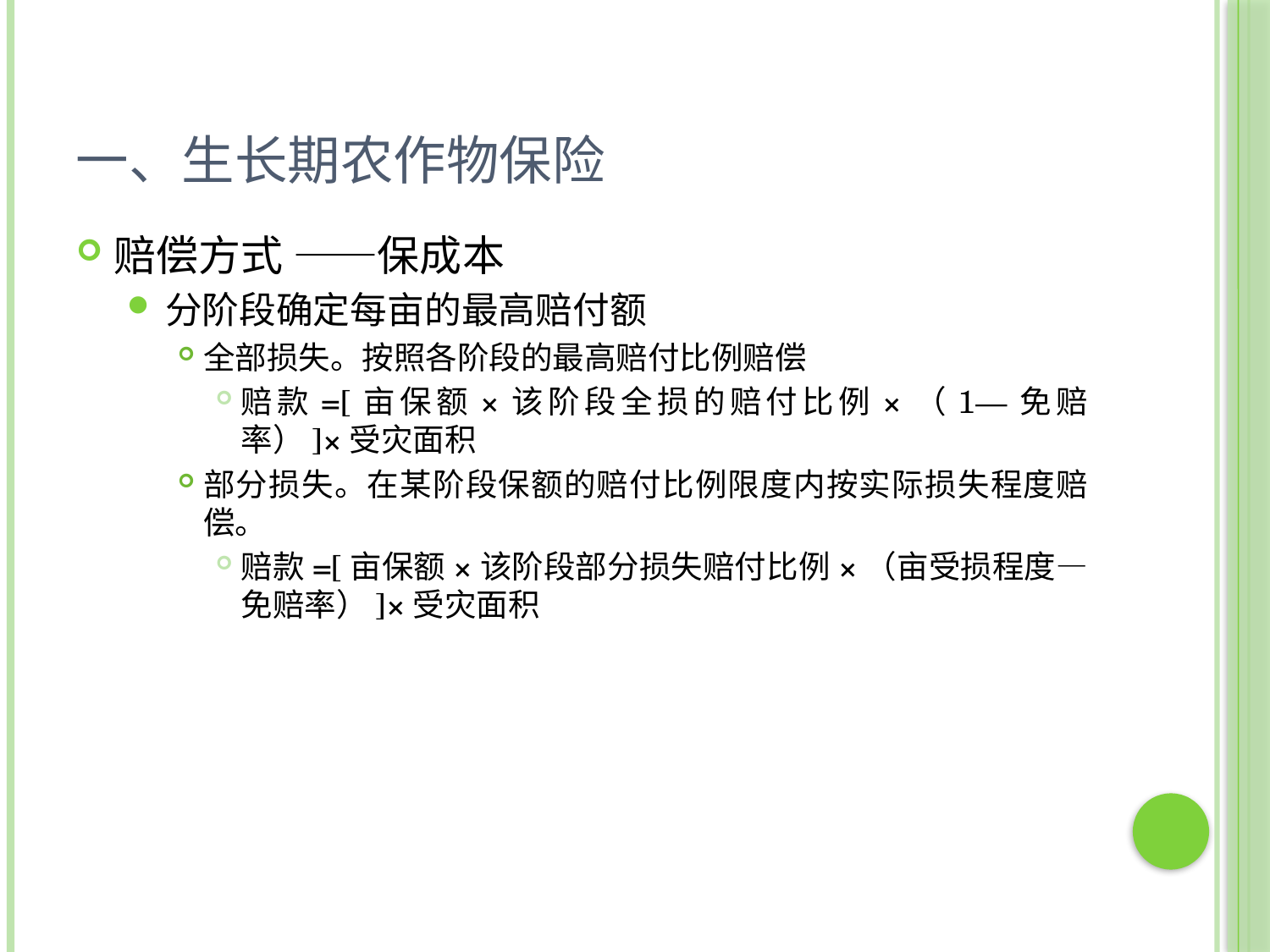

# 一、生长期农作物保险
赔偿方式 ——保成本
分阶段确定每亩的最高赔付额
全部损失。按照各阶段的最高赔付比例赔偿
赔款=[亩保额×该阶段全损的赔付比例×（1—免赔率）]×受灾面积
部分损失。在某阶段保额的赔付比例限度内按实际损失程度赔偿。
赔款=[亩保额×该阶段部分损失赔付比例×（亩受损程度—免赔率）]×受灾面积